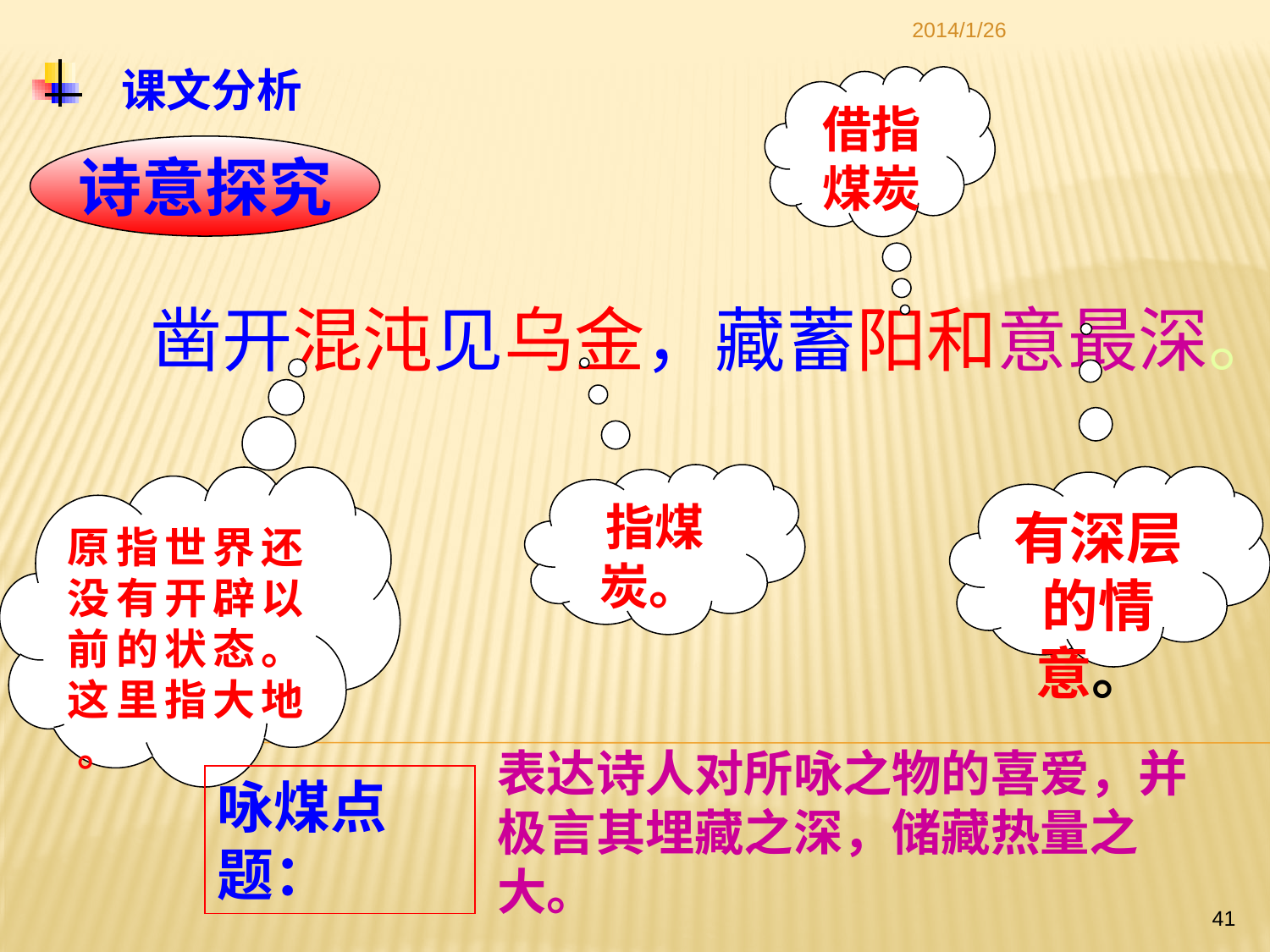

2014/1/26
# 课文分析
借指煤炭
诗意探究
凿开混沌见乌金，藏蓄阳和意最深。
指煤炭。
原指世界还没有开辟以前的状态。这里指大地 。
有深层的情意。
表达诗人对所咏之物的喜爱，并极言其埋藏之深，储藏热量之大。
咏煤点题：
41